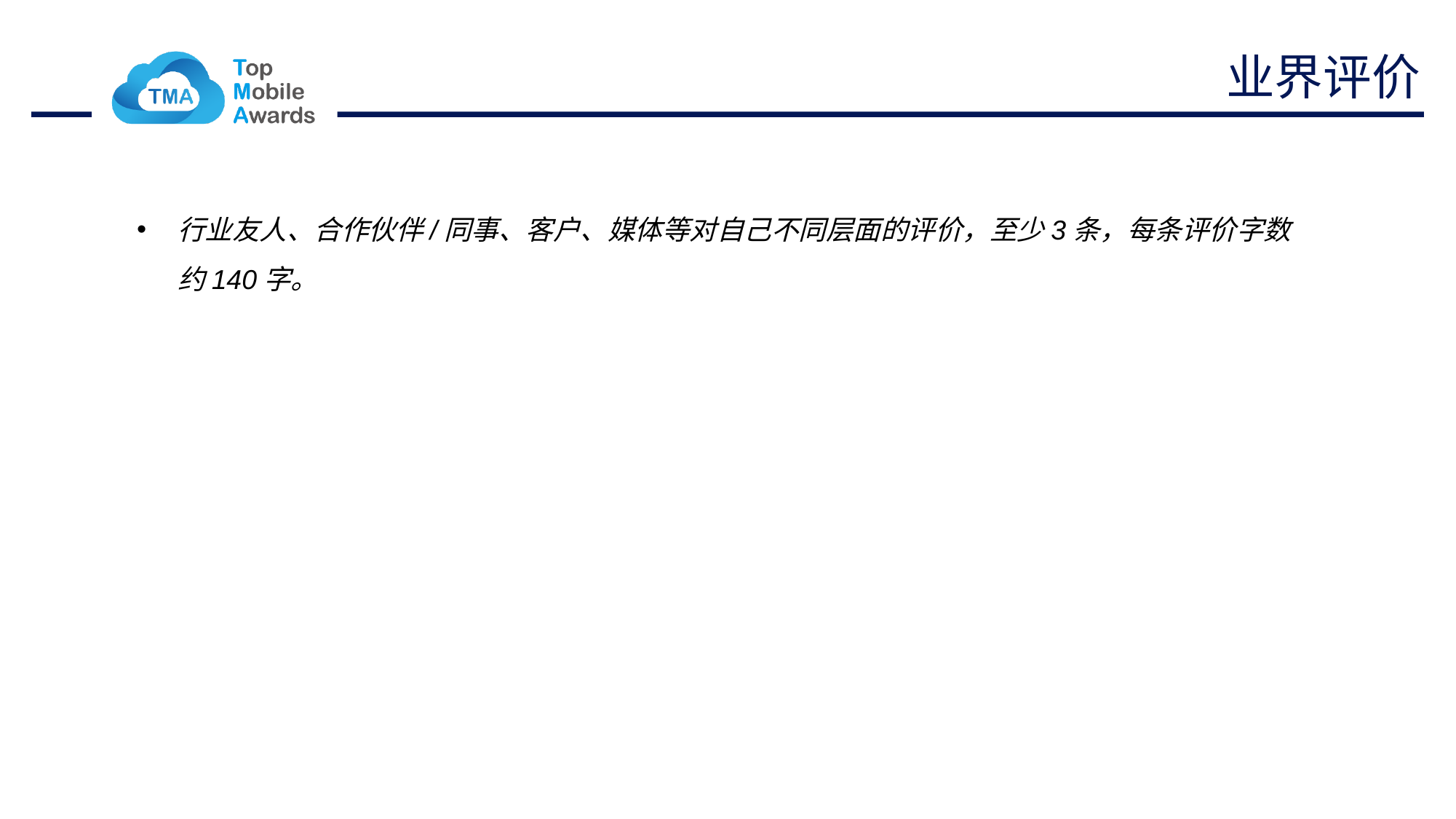

行业友人、合作伙伴/同事、客户、媒体等对自己不同层面的评价，至少3条，每条评价字数约140字。